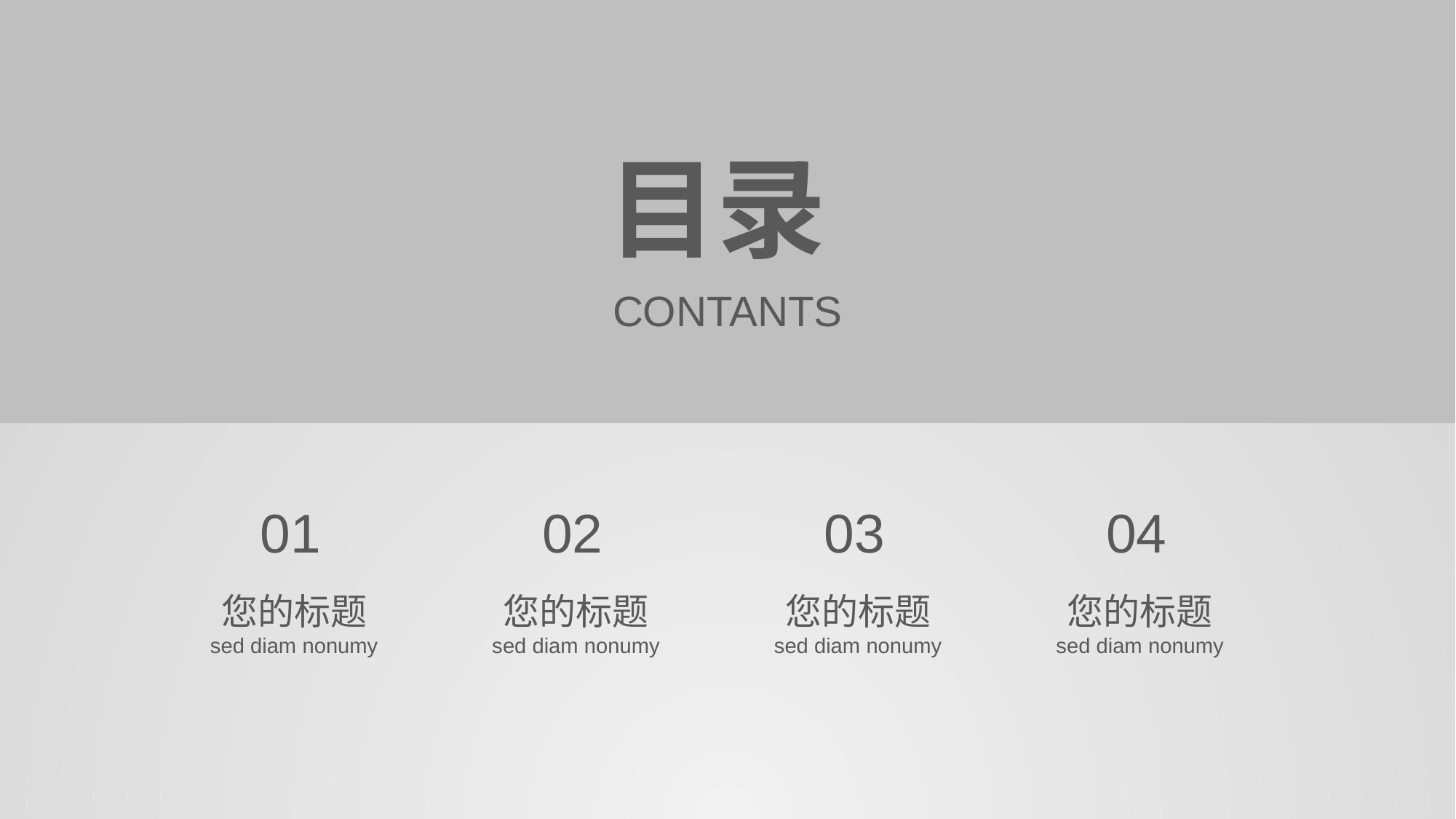

目录
CONTANTS
01
您的标题
sed diam nonumy
02
您的标题
sed diam nonumy
03
您的标题
sed diam nonumy
04
您的标题
sed diam nonumy